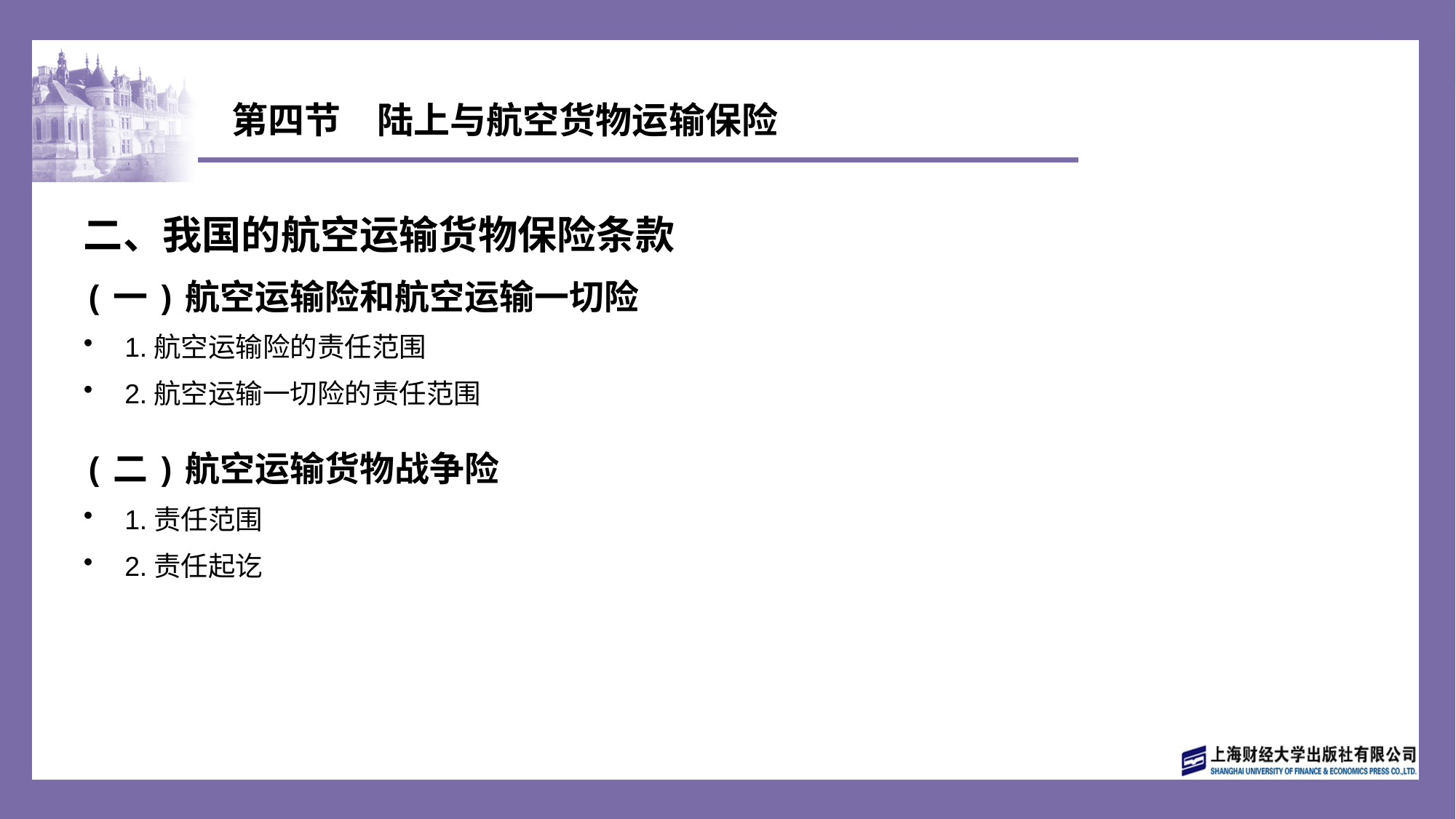

# 第四节　陆上与航空货物运输保险
二、我国的航空运输货物保险条款
(一)航空运输险和航空运输一切险
1.航空运输险的责任范围
2.航空运输一切险的责任范围
(二)航空运输货物战争险
1.责任范围
2.责任起讫